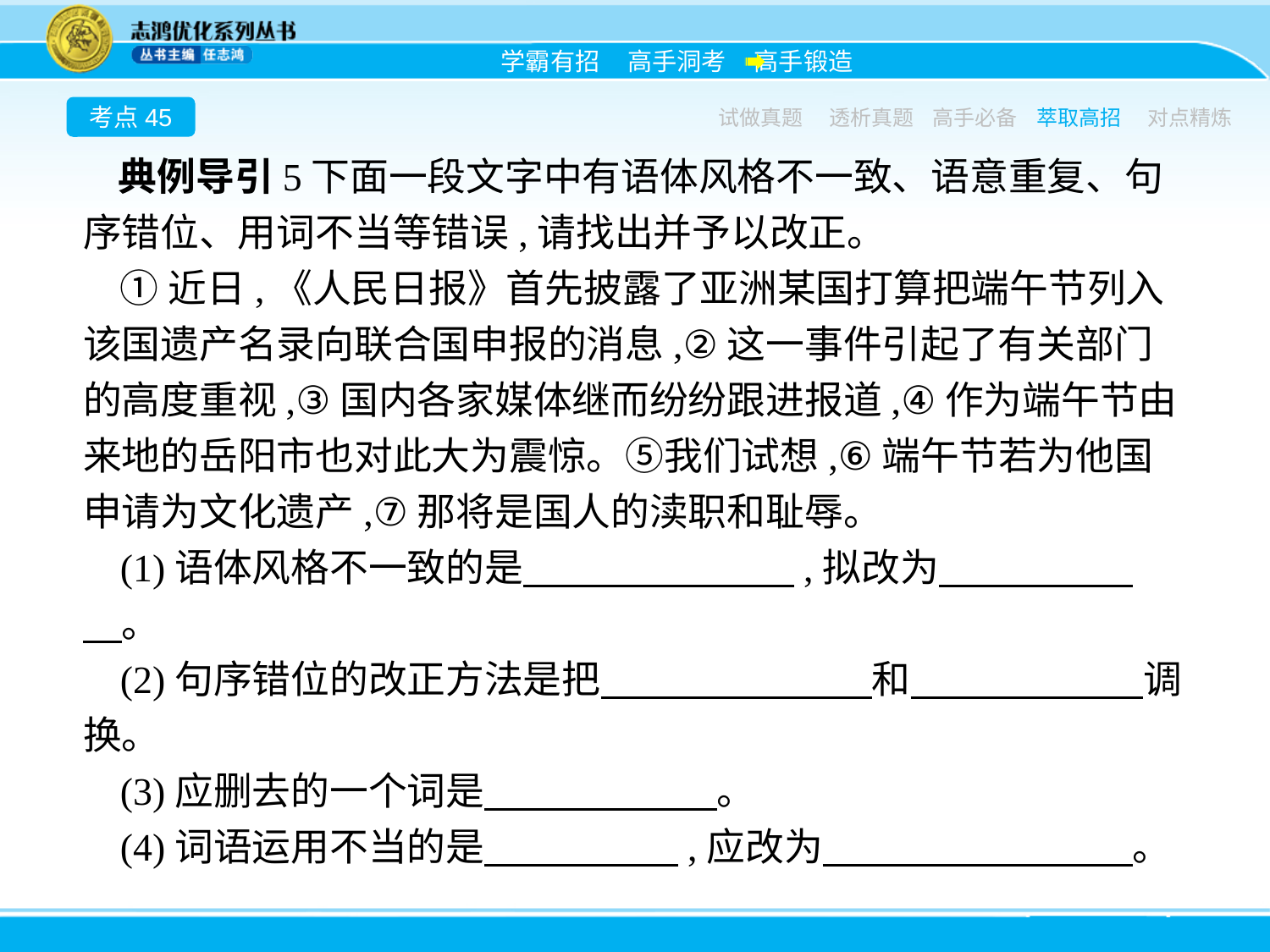

考点45
试做真题
透析真题
高手必备
萃取高招
对点精炼
典例导引5下面一段文字中有语体风格不一致、语意重复、句序错位、用词不当等错误,请找出并予以改正。
①近日,《人民日报》首先披露了亚洲某国打算把端午节列入该国遗产名录向联合国申报的消息,②这一事件引起了有关部门的高度重视,③国内各家媒体继而纷纷跟进报道,④作为端午节由来地的岳阳市也对此大为震惊。⑤我们试想,⑥端午节若为他国申请为文化遗产,⑦那将是国人的渎职和耻辱。
(1)语体风格不一致的是　　　　　　　,拟改为　　　　　　。
(2)句序错位的改正方法是把　　　　　　　和　　　　　　调换。
(3)应删去的一个词是　　　　　　。
(4)词语运用不当的是　　　　　,应改为　　　　　　　　。